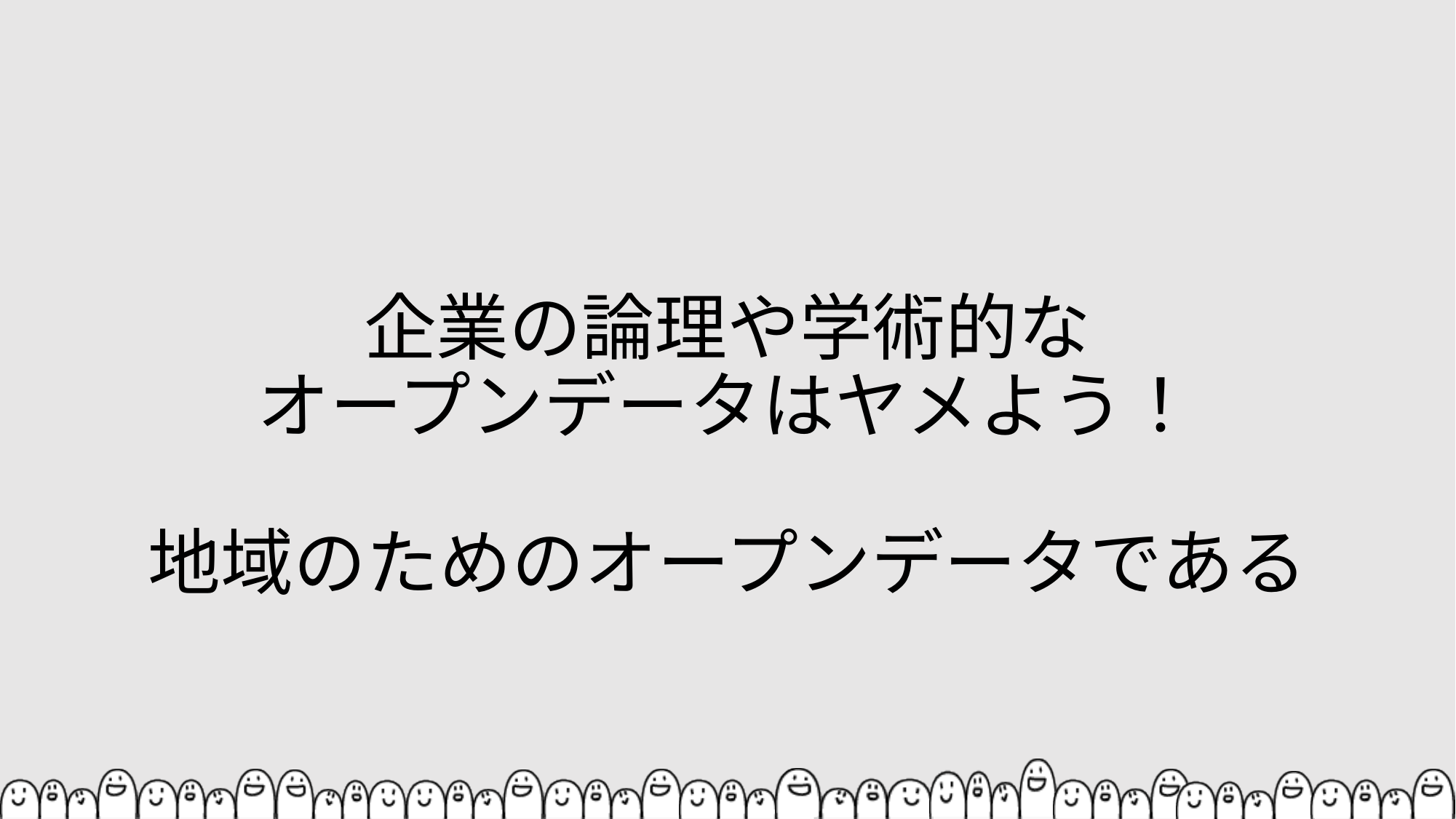

#
企業の論理や学術的な
オープンデータはヤメよう！
地域のためのオープンデータである